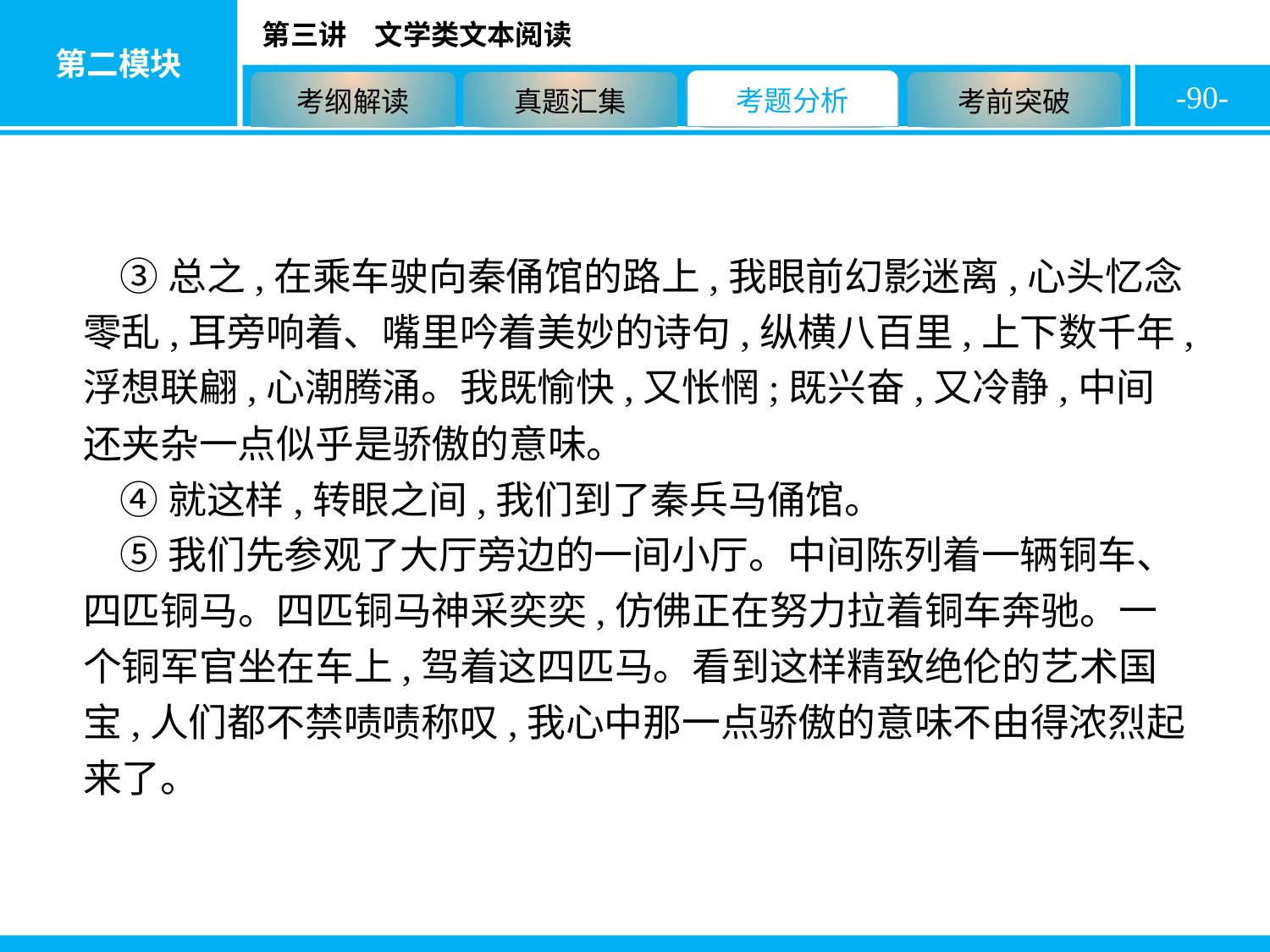

-90-
③总之,在乘车驶向秦俑馆的路上,我眼前幻影迷离,心头忆念零乱,耳旁响着、嘴里吟着美妙的诗句,纵横八百里,上下数千年,浮想联翩,心潮腾涌。我既愉快,又怅惘;既兴奋,又冷静,中间还夹杂一点似乎是骄傲的意味。
④就这样,转眼之间,我们到了秦兵马俑馆。
⑤我们先参观了大厅旁边的一间小厅。中间陈列着一辆铜车、四匹铜马。四匹铜马神采奕奕,仿佛正在努力拉着铜车奔驰。一个铜军官坐在车上,驾着这四匹马。看到这样精致绝伦的艺术国宝,人们都不禁啧啧称叹,我心中那一点骄傲的意味不由得浓烈起来了。